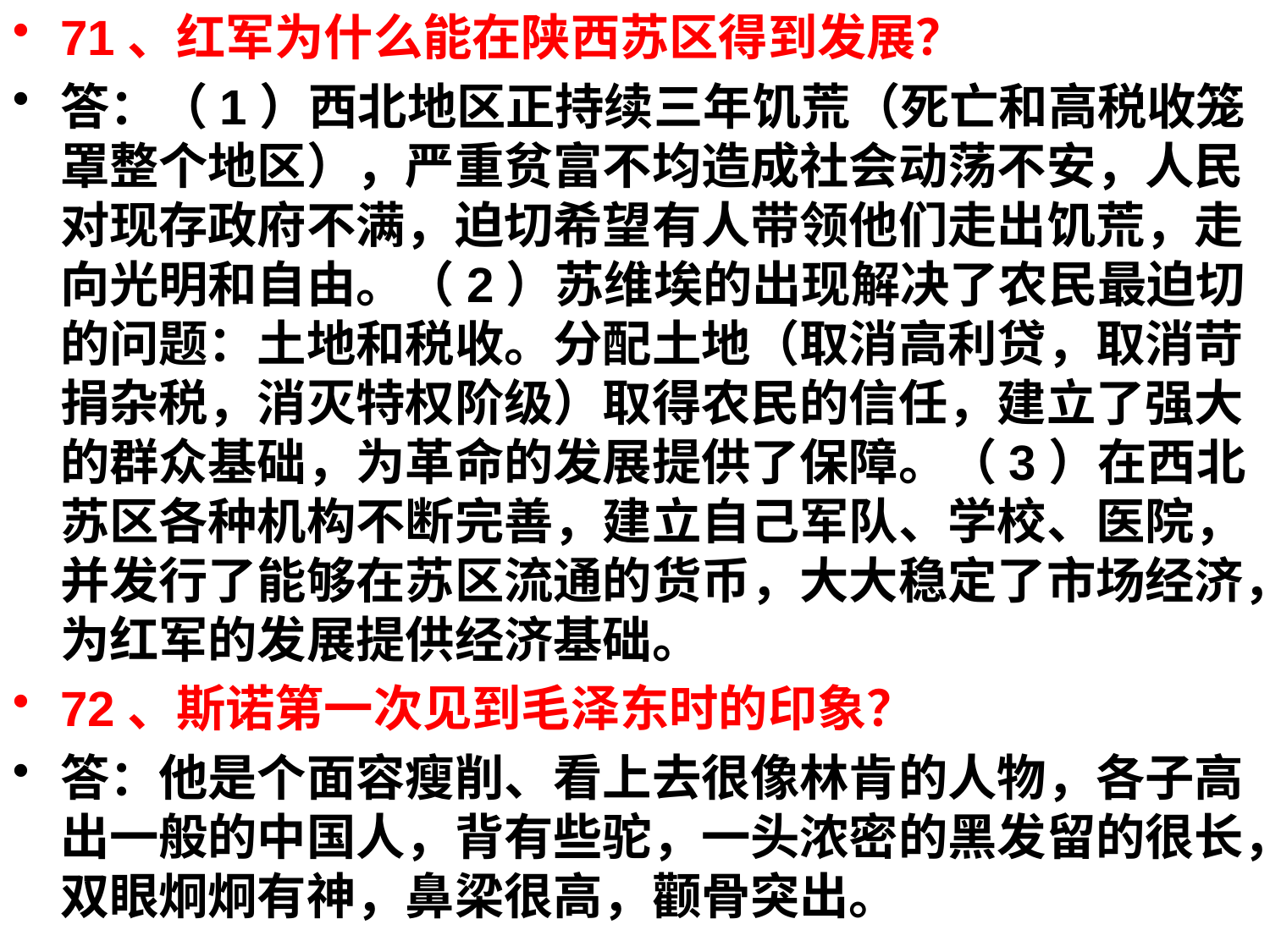

71、红军为什么能在陕西苏区得到发展？
答：（1）西北地区正持续三年饥荒（死亡和高税收笼罩整个地区），严重贫富不均造成社会动荡不安，人民对现存政府不满，迫切希望有人带领他们走出饥荒，走向光明和自由。（2）苏维埃的出现解决了农民最迫切的问题：土地和税收。分配土地（取消高利贷，取消苛捐杂税，消灭特权阶级）取得农民的信任，建立了强大的群众基础，为革命的发展提供了保障。（3）在西北苏区各种机构不断完善，建立自己军队、学校、医院，并发行了能够在苏区流通的货币，大大稳定了市场经济，为红军的发展提供经济基础。
72、斯诺第一次见到毛泽东时的印象？
答：他是个面容瘦削、看上去很像林肯的人物，各子高出一般的中国人，背有些驼，一头浓密的黑发留的很长，双眼炯炯有神，鼻梁很高，颧骨突出。
#